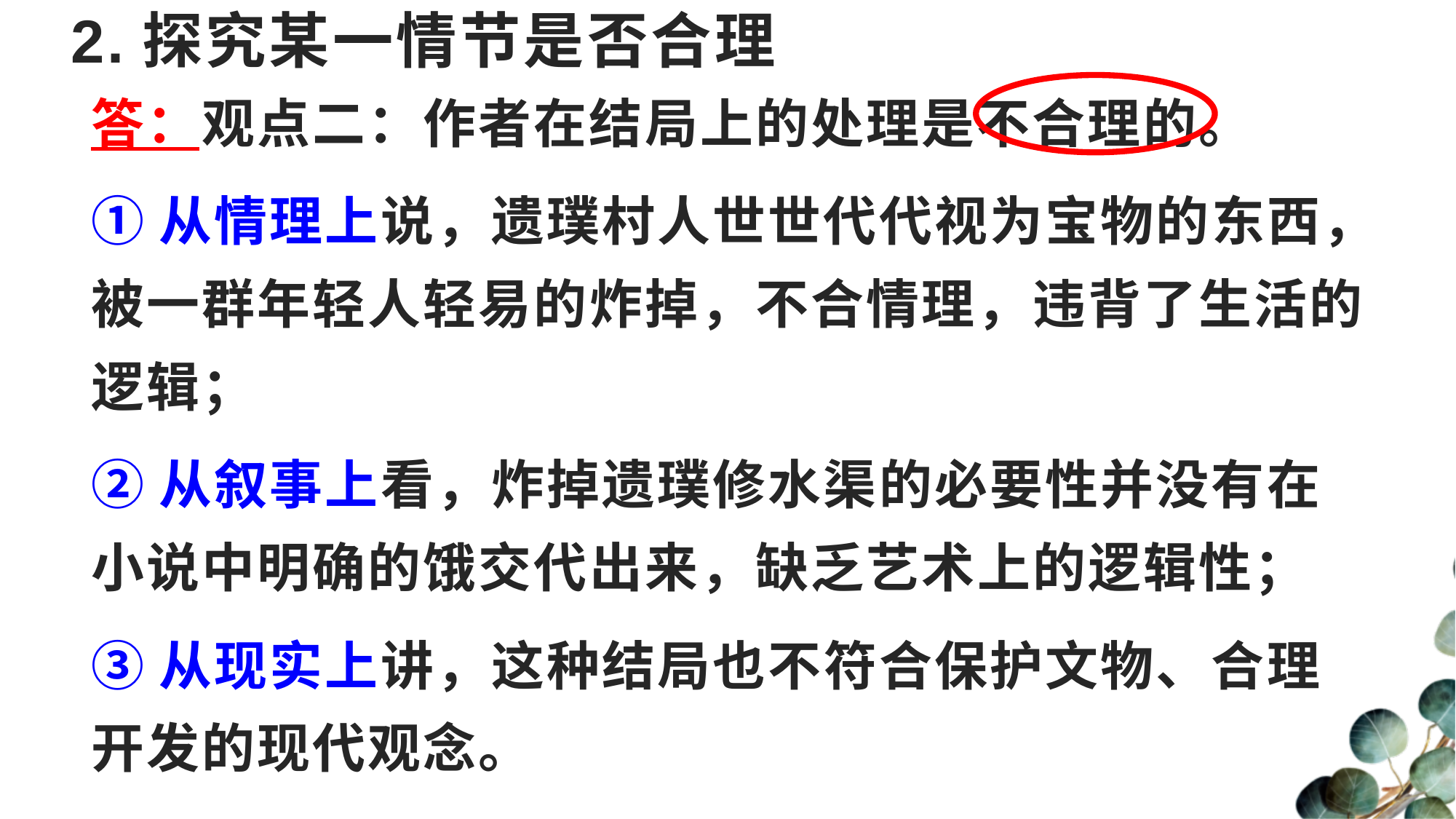

# 2.探究某一情节是否合理
答：观点二：作者在结局上的处理是不合理的。
①从情理上说，遗璞村人世世代代视为宝物的东西，被一群年轻人轻易的炸掉，不合情理，违背了生活的逻辑；
②从叙事上看，炸掉遗璞修水渠的必要性并没有在小说中明确的饿交代出来，缺乏艺术上的逻辑性；
③从现实上讲，这种结局也不符合保护文物、合理开发的现代观念。